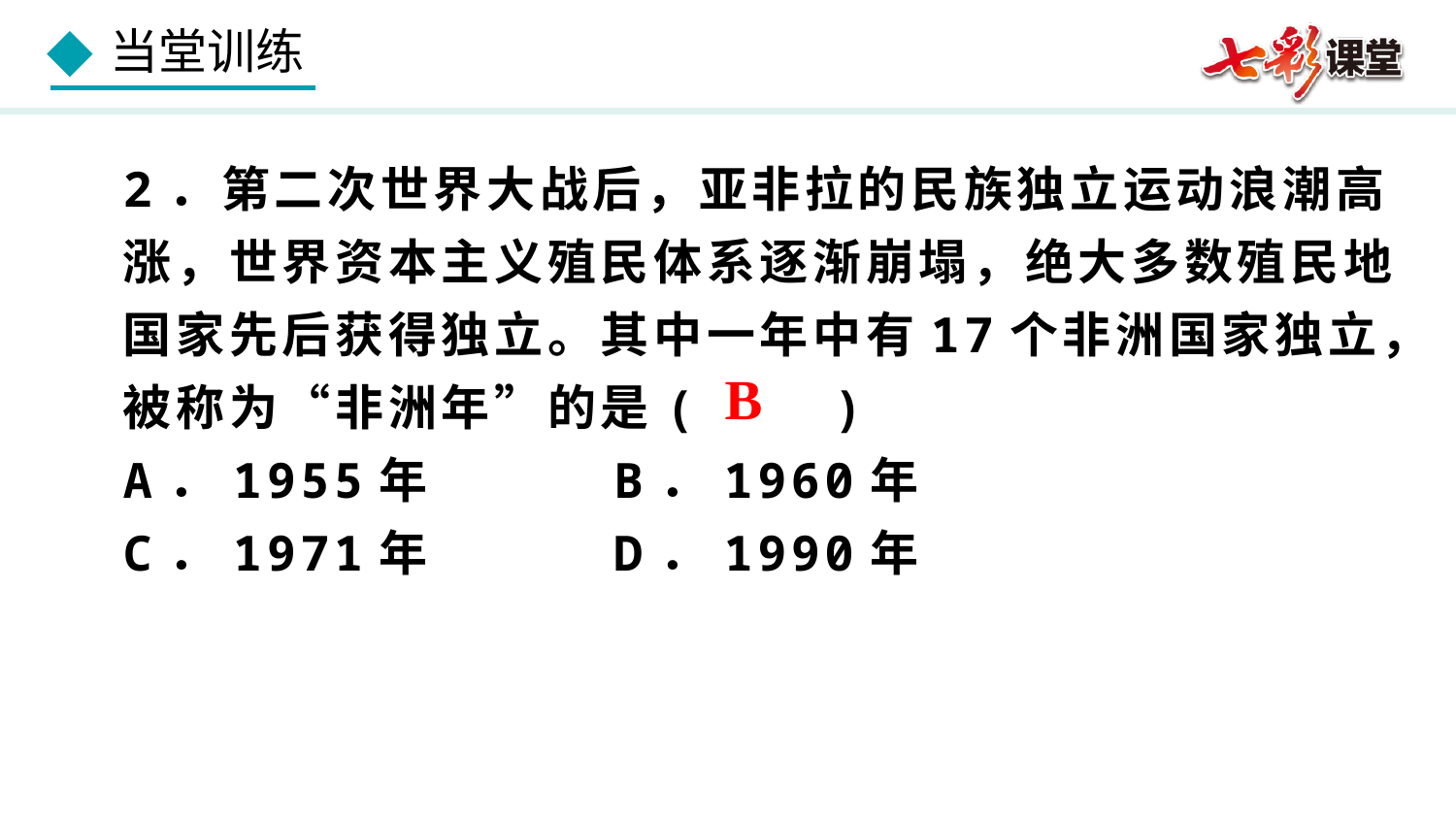

2．第二次世界大战后，亚非拉的民族独立运动浪潮高涨，世界资本主义殖民体系逐渐崩塌，绝大多数殖民地国家先后获得独立。其中一年中有17个非洲国家独立，被称为“非洲年”的是(    )
A．1955年           B．1960年
C．1971年           D．1990年
B